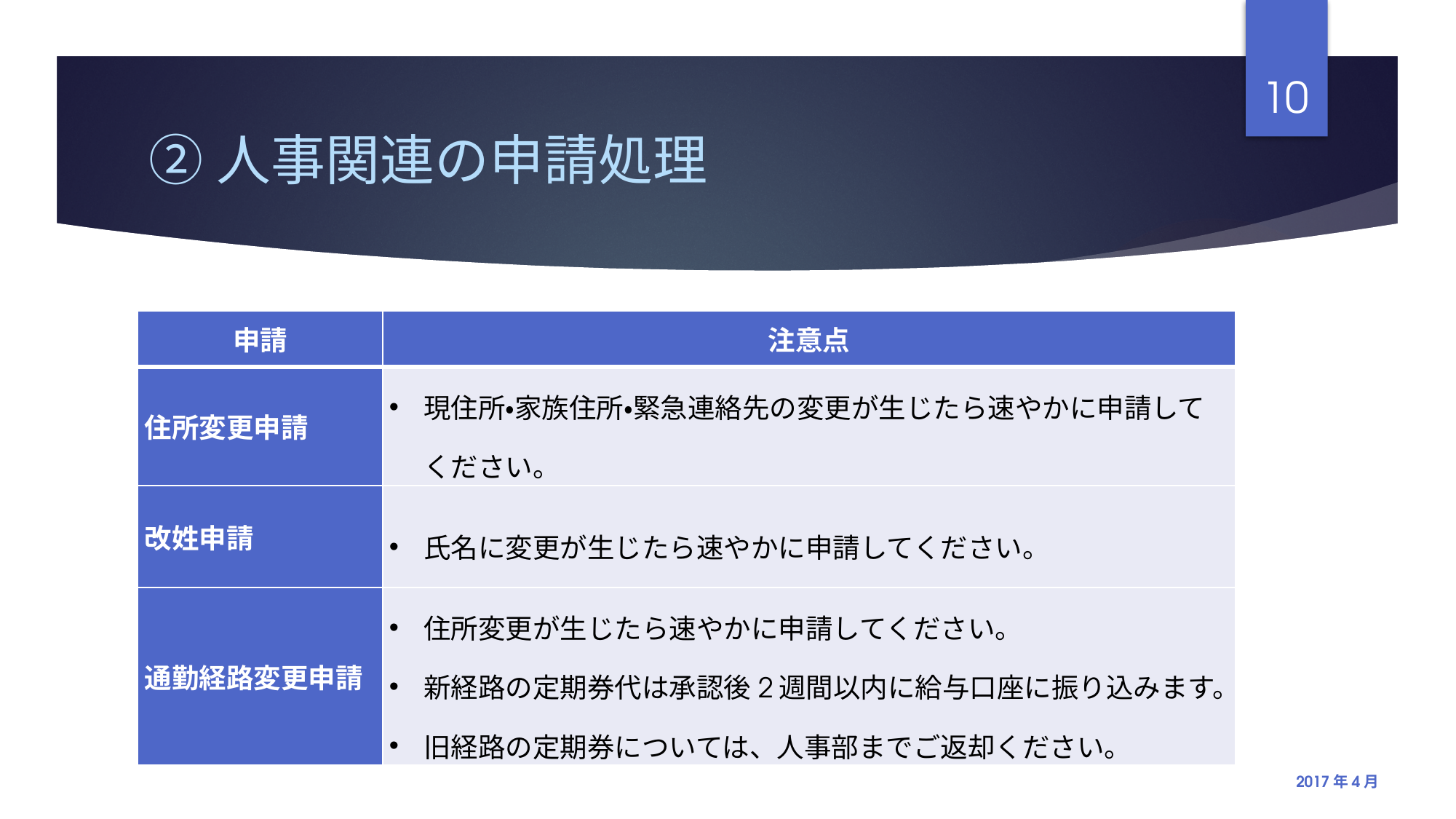

10
# ②人事関連の申請処理
| 申請 | 注意点 |
| --- | --- |
| 住所変更申請 | 現住所・家族住所・緊急連絡先の変更が生じたら速やかに申請してください。 |
| 改姓申請 | 氏名に変更が生じたら速やかに申請してください。 |
| 通勤経路変更申請 | 住所変更が生じたら速やかに申請してください。 新経路の定期券代は承認後2週間以内に給与口座に振り込みます。 旧経路の定期券については、人事部までご返却ください。 |
2017年4月